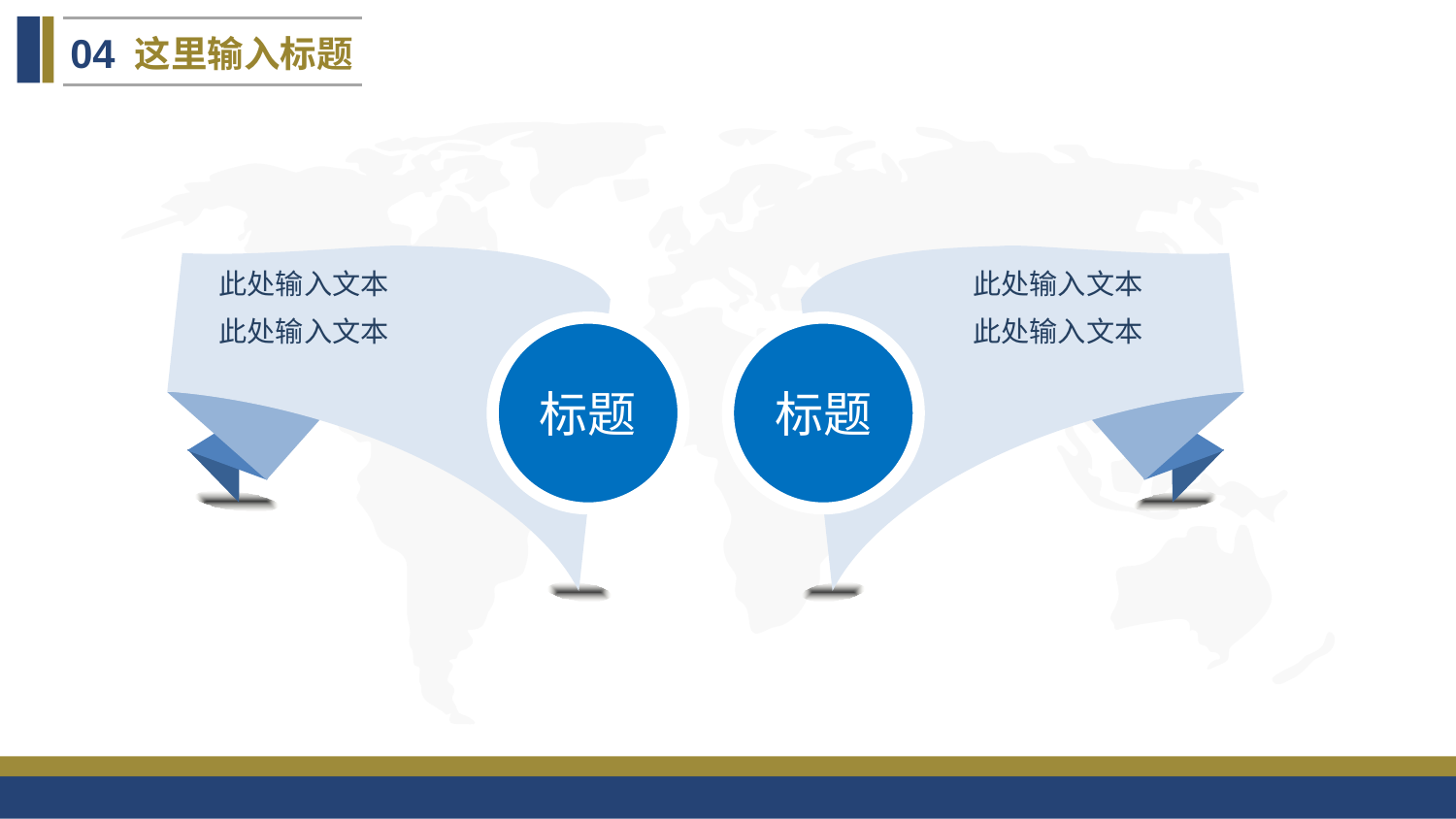

04
这里输入标题
此处输入文本
此处输入文本
此处输入文本
此处输入文本
标题
标题